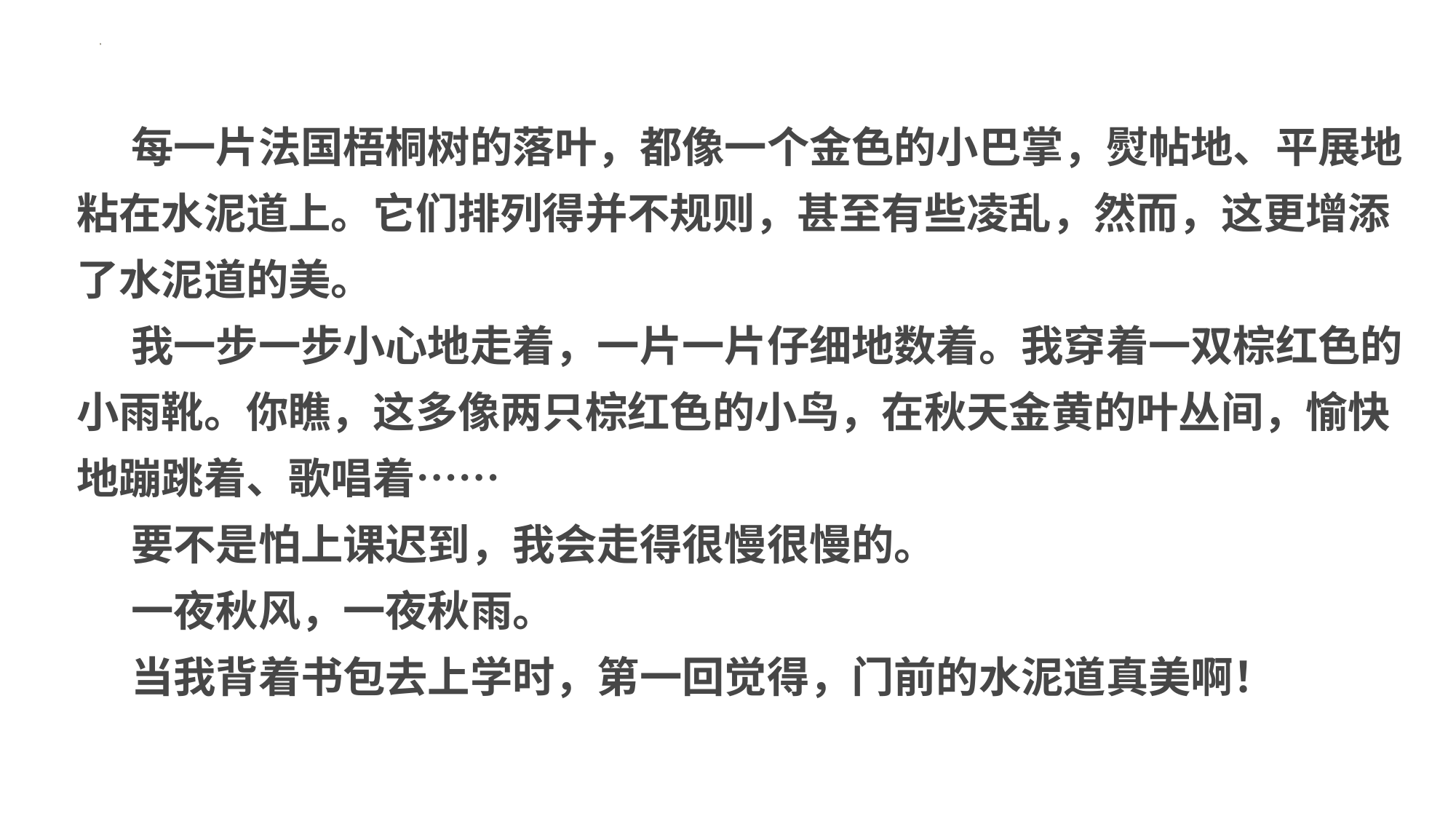

每一片法国梧桐树的落叶，都像一个金色的小巴掌，熨帖地、平展地粘在水泥道上。它们排列得并不规则，甚至有些凌乱，然而，这更增添了水泥道的美。
我一步一步小心地走着，一片一片仔细地数着。我穿着一双棕红色的小雨靴。你瞧，这多像两只棕红色的小鸟，在秋天金黄的叶丛间，愉快地蹦跳着、歌唱着……
要不是怕上课迟到，我会走得很慢很慢的。
一夜秋风，一夜秋雨。
当我背着书包去上学时，第一回觉得，门前的水泥道真美啊！